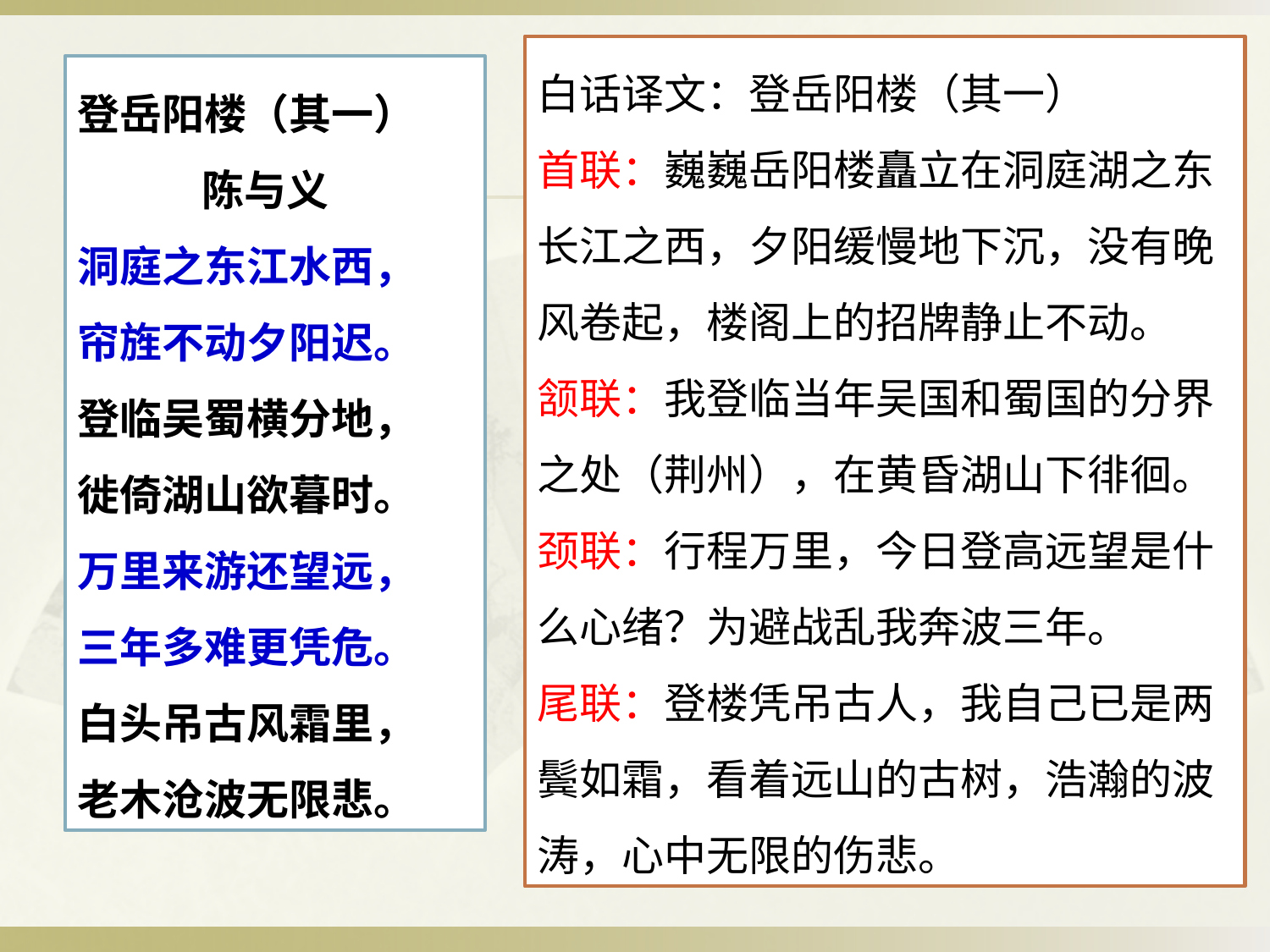

白话译文：登岳阳楼（其一）
首联：巍巍岳阳楼矗立在洞庭湖之东长江之西，夕阳缓慢地下沉，没有晚风卷起，楼阁上的招牌静止不动。
颔联：我登临当年吴国和蜀国的分界之处（荆州），在黄昏湖山下徘徊。
颈联：行程万里，今日登高远望是什么心绪？为避战乱我奔波三年。
尾联：登楼凭吊古人，我自己已是两鬓如霜，看着远山的古树，浩瀚的波涛，心中无限的伤悲。
登岳阳楼（其一）
            陈与义
洞庭之东江水西，
帘旌不动夕阳迟。
登临吴蜀横分地，
徙倚湖山欲暮时。
万里来游还望远，
三年多难更凭危。
白头吊古风霜里，
老木沧波无限悲。